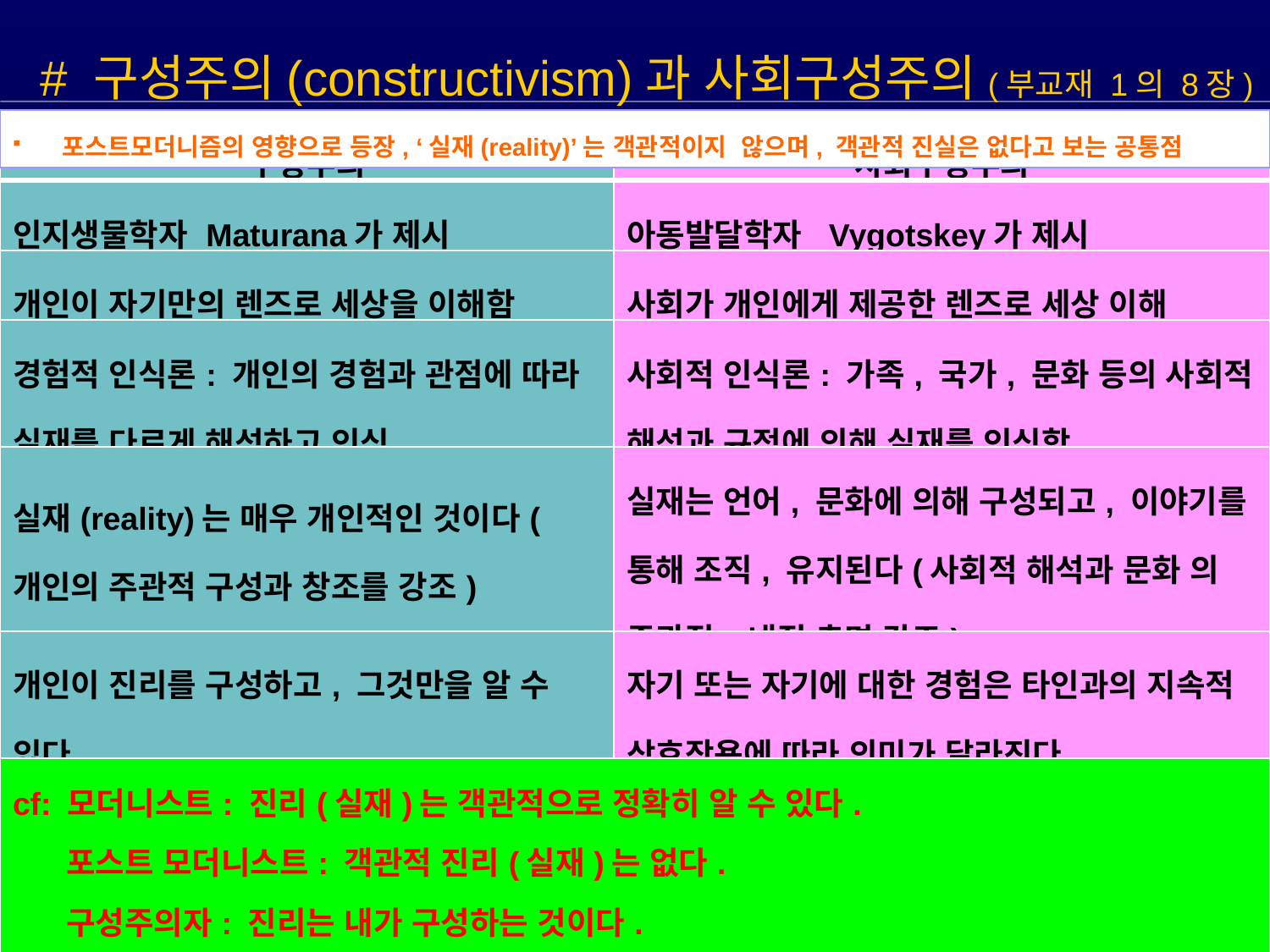

# 구성주의(constructivism)과 사회구성주의(부교재 1의 8장)

  포스트모더니즘의 영향으로 등장, ‘실재(reality)’는 객관적이지  않으며, 객관적 진실은 없다고 보는 공통점
| 구성주의 | 사회구성주의 |
| --- | --- |
| 인지생물학자 Maturana가 제시 | 아동발달학자 Vygotskey가 제시 |
| 개인이 자기만의 렌즈로 세상을 이해함 | 사회가 개인에게 제공한 렌즈로 세상 이해 |
| 경험적 인식론: 개인의 경험과 관점에 따라 실재를 다르게 해석하고 인식 | 사회적 인식론: 가족, 국가, 문화 등의 사회적 해석과 규정에 의해 실재를 인식함 |
| 실재(reality)는 매우 개인적인 것이다(개인의 주관적 구성과 창조를 강조) | 실재는 언어, 문화에 의해 구성되고, 이야기를 통해 조직, 유지된다(사회적 해석과 문화 의 주관적, 내적 측면 강조) |
| 개인이 진리를 구성하고, 그것만을 알 수 있다 | 자기 또는 자기에 대한 경험은 타인과의 지속적 상호작용에 따라 의미가 달라진다 |
| cf: 모더니스트: 진리(실재)는 객관적으로 정확히 알 수 있다. 포스트 모더니스트: 객관적 진리(실재)는 없다. 구성주의자: 진리는 내가 구성하는 것이다. 사회구성주의자: 진리는 언어라는 상호작용을 통해 내가 구성하는 것이다. |  |